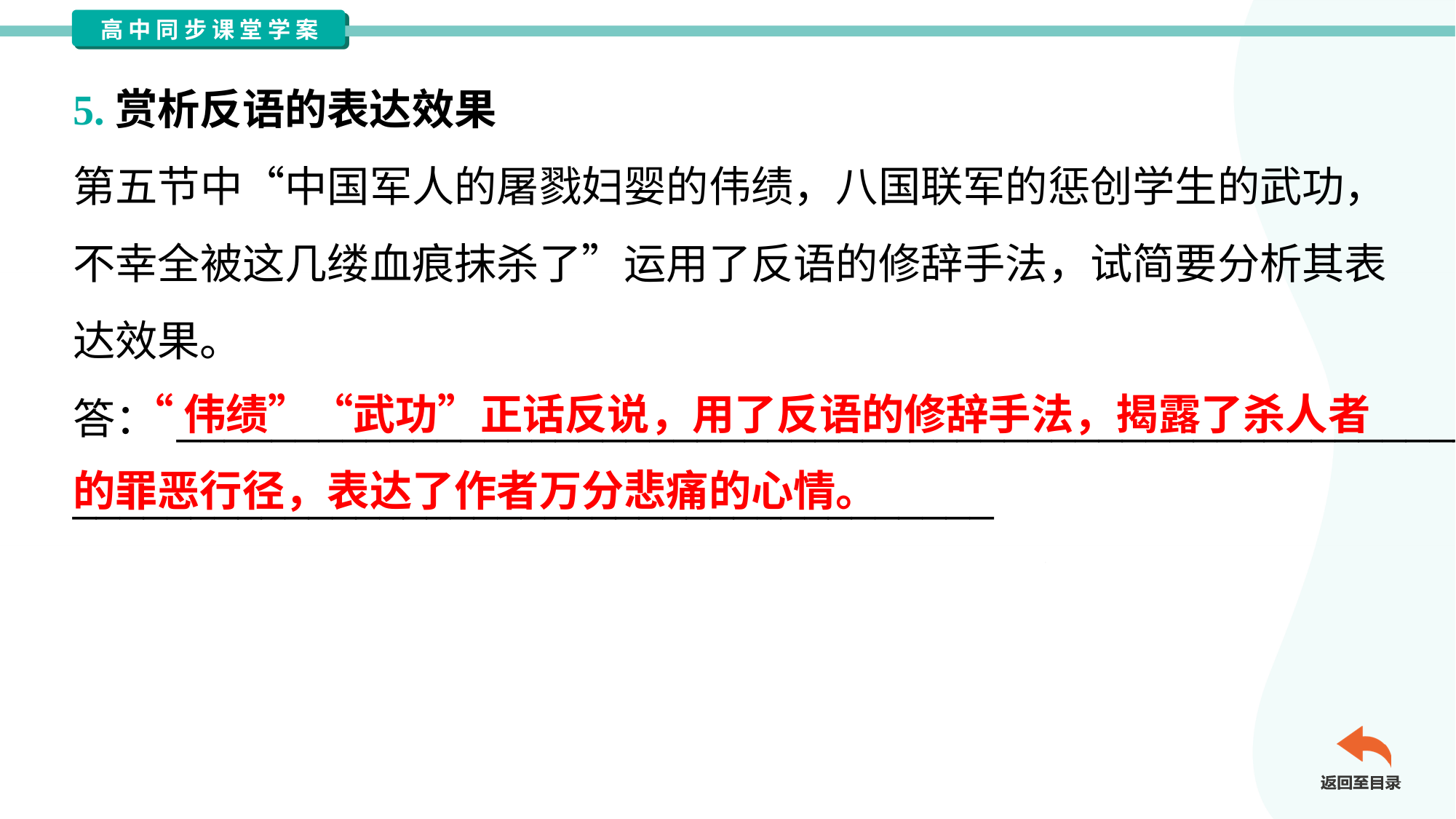

5.赏析反语的表达效果
第五节中“中国军人的屠戮妇婴的伟绩，八国联军的惩创学生的武功，
不幸全被这几缕血痕抹杀了”运用了反语的修辞手法，试简要分析其表
达效果。
答： ________________________________________________________
_______________________________________
      “伟绩”“武功”正话反说，用了反语的修辞手法，揭露了杀人者的罪恶行径，表达了作者万分悲痛的心情。